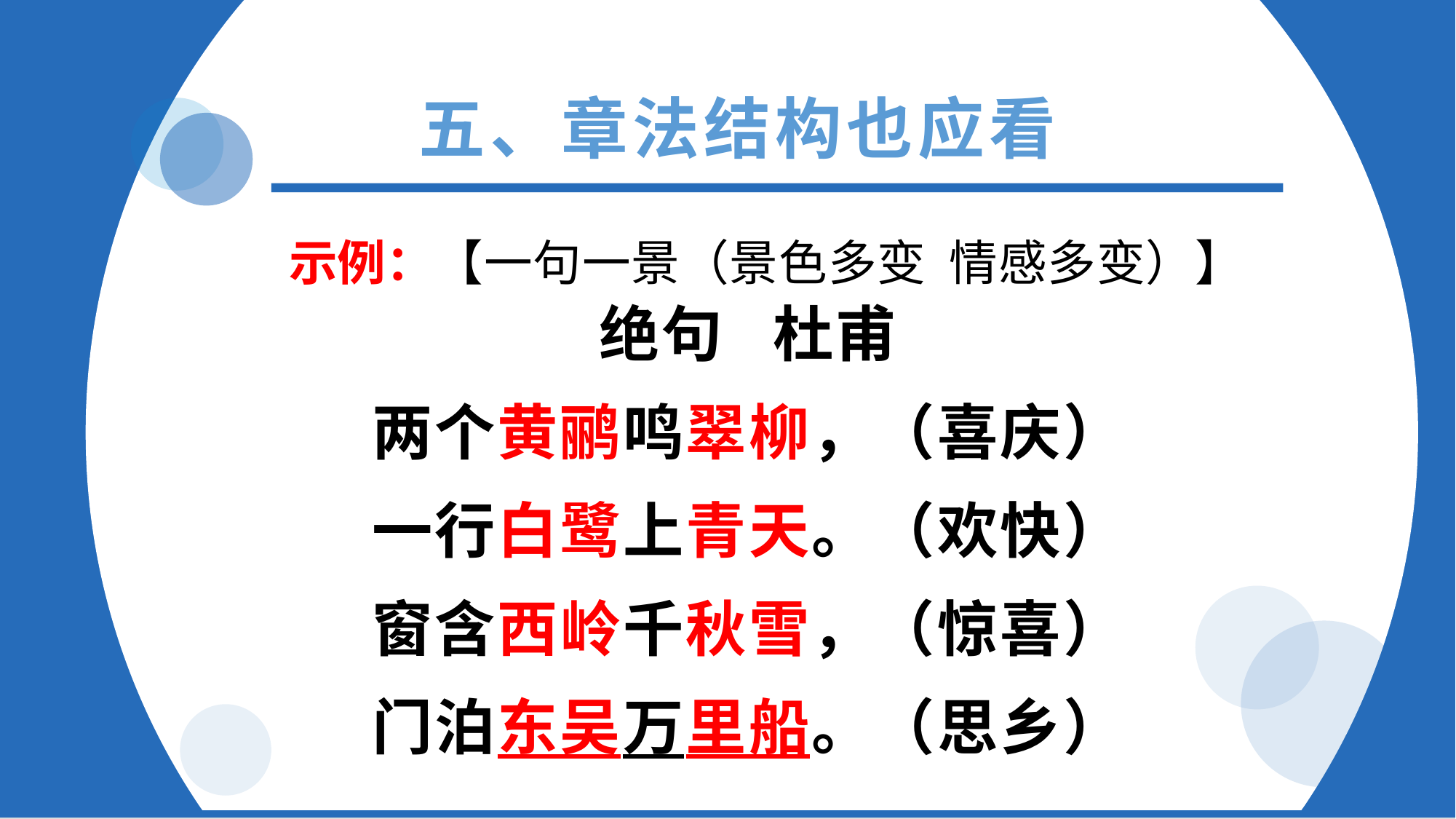

五、章法结构也应看

示例：【一句一景（景色多变  情感多变）】

绝句   杜甫
两个黄鹂鸣翠柳，（喜庆）
一行白鹭上青天。（欢快）
窗含西岭千秋雪，（惊喜）
门泊东吴万里船。（思乡）